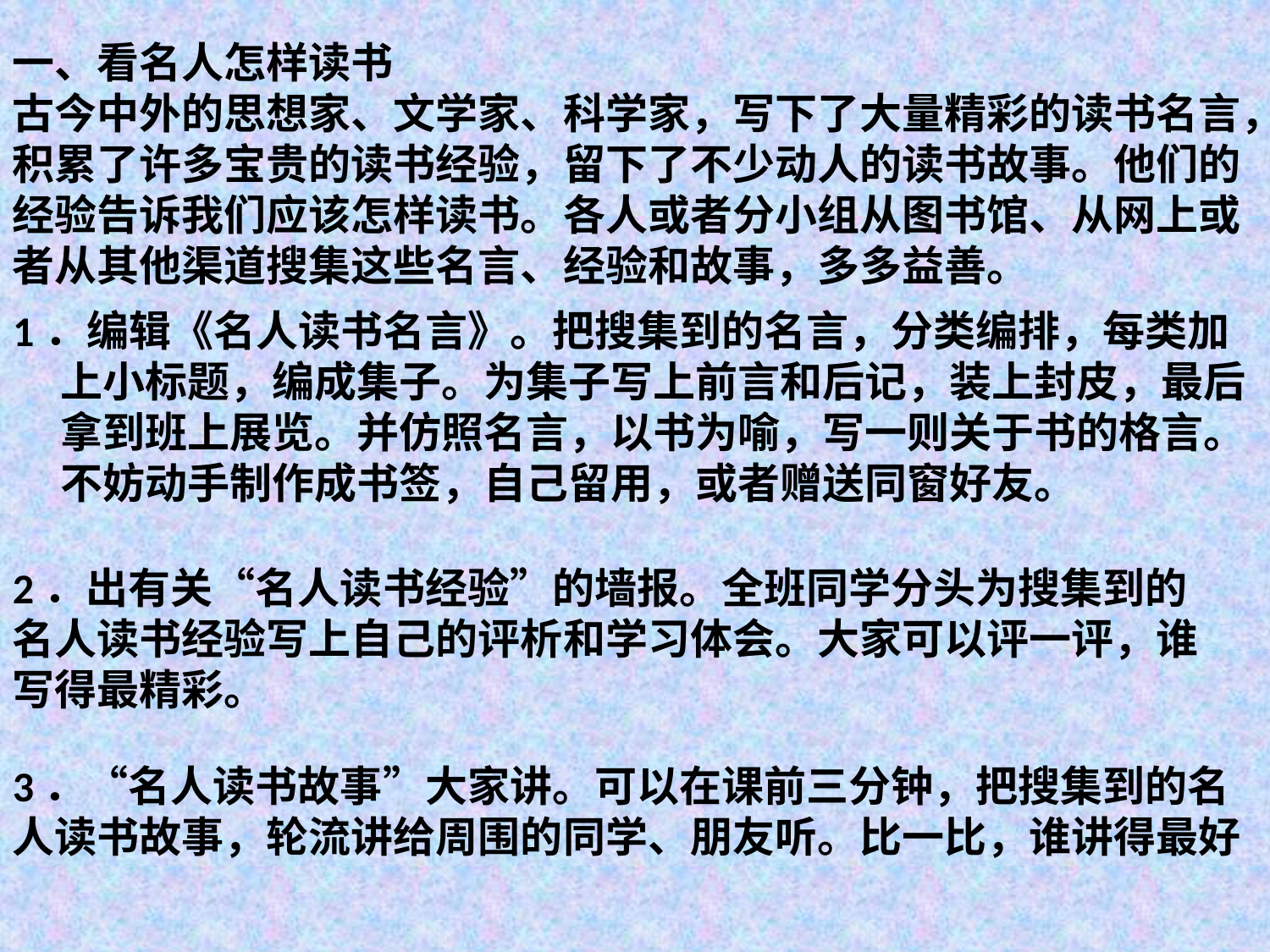

一、看名人怎样读书 
古今中外的思想家、文学家、科学家，写下了大量精彩的读书名言，积累了许多宝贵的读书经验，留下了不少动人的读书故事。他们的经验告诉我们应该怎样读书。各人或者分小组从图书馆、从网上或者从其他渠道搜集这些名言、经验和故事，多多益善。
1．编辑《名人读书名言》。把搜集到的名言，分类编排，每类加上小标题，编成集子。为集子写上前言和后记，装上封皮，最后拿到班上展览。并仿照名言，以书为喻，写一则关于书的格言。不妨动手制作成书签，自己留用，或者赠送同窗好友。
2．出有关“名人读书经验”的墙报。全班同学分头为搜集到的名人读书经验写上自己的评析和学习体会。大家可以评一评，谁写得最精彩。
3．“名人读书故事”大家讲。可以在课前三分钟，把搜集到的名人读书故事，轮流讲给周围的同学、朋友听。比一比，谁讲得最好